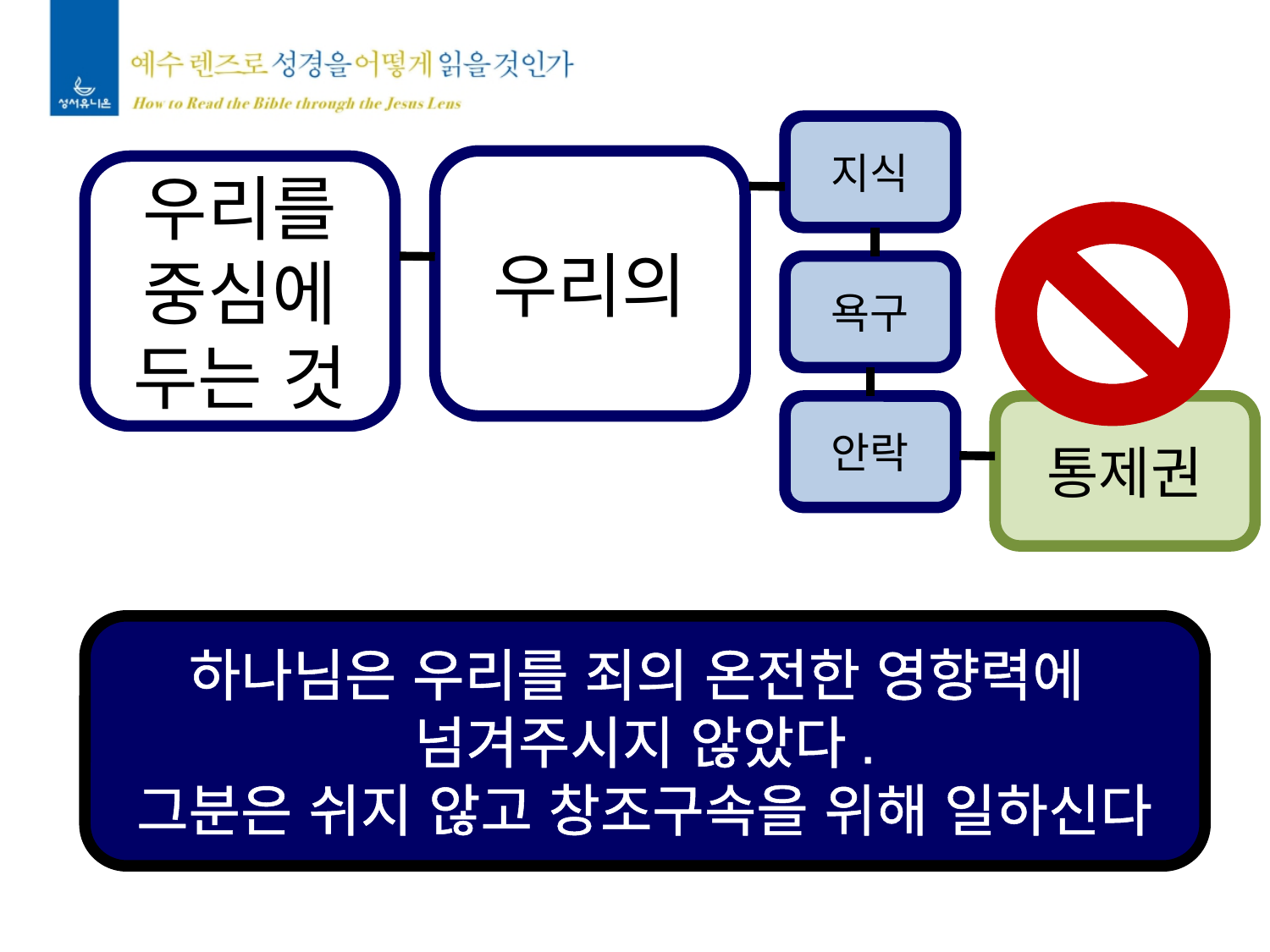

지식
우리의
우리를
중심에
두는 것

욕구
안락
통제권
하나님은 우리를 죄의 온전한 영향력에
넘겨주시지 않았다.
그분은 쉬지 않고 창조구속을 위해 일하신다